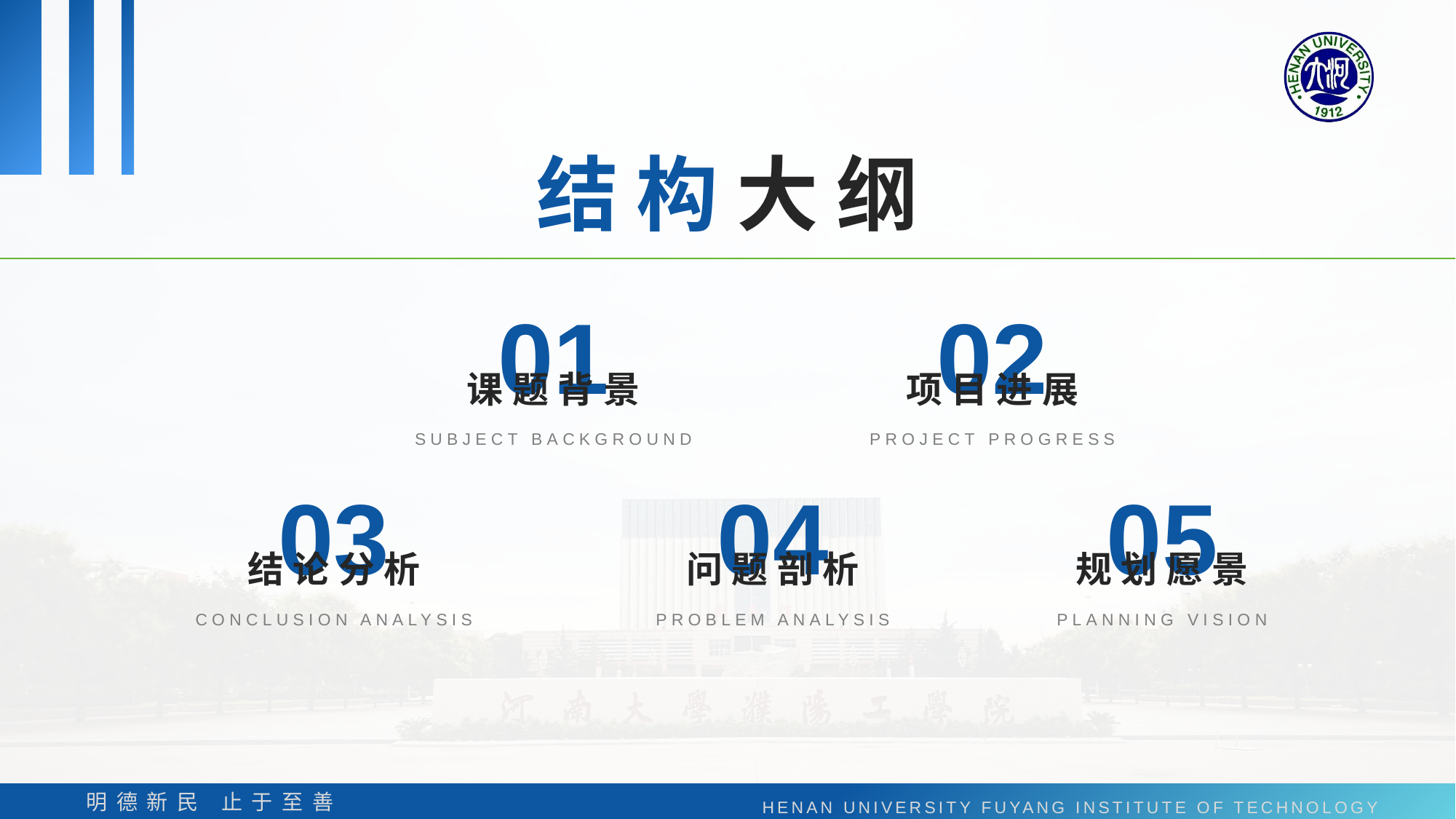

结构大纲
01
02
课题背景
项目进展
SUBJECT BACKGROUND
PROJECT PROGRESS
03
04
05
结论分析
问题剖析
规划愿景
CONCLUSION ANALYSIS
PROBLEM ANALYSIS
PLANNING VISION